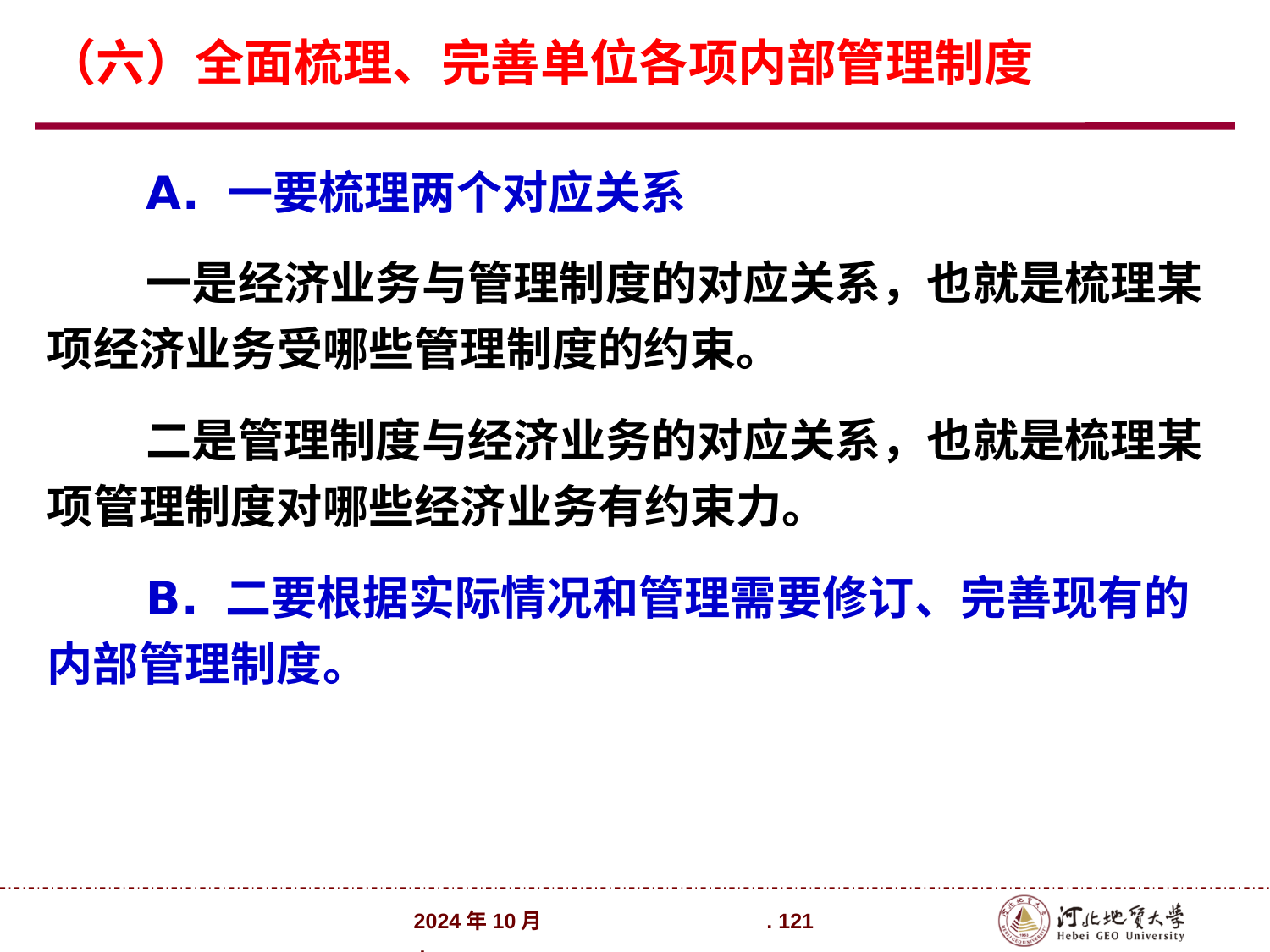

# （六）全面梳理、完善单位各项内部管理制度
A. 一要梳理两个对应关系
一是经济业务与管理制度的对应关系，也就是梳理某项经济业务受哪些管理制度的约束。
二是管理制度与经济业务的对应关系，也就是梳理某项管理制度对哪些经济业务有约束力。
B. 二要根据实际情况和管理需要修订、完善现有的内部管理制度。

2024年10月                                             . 121 .